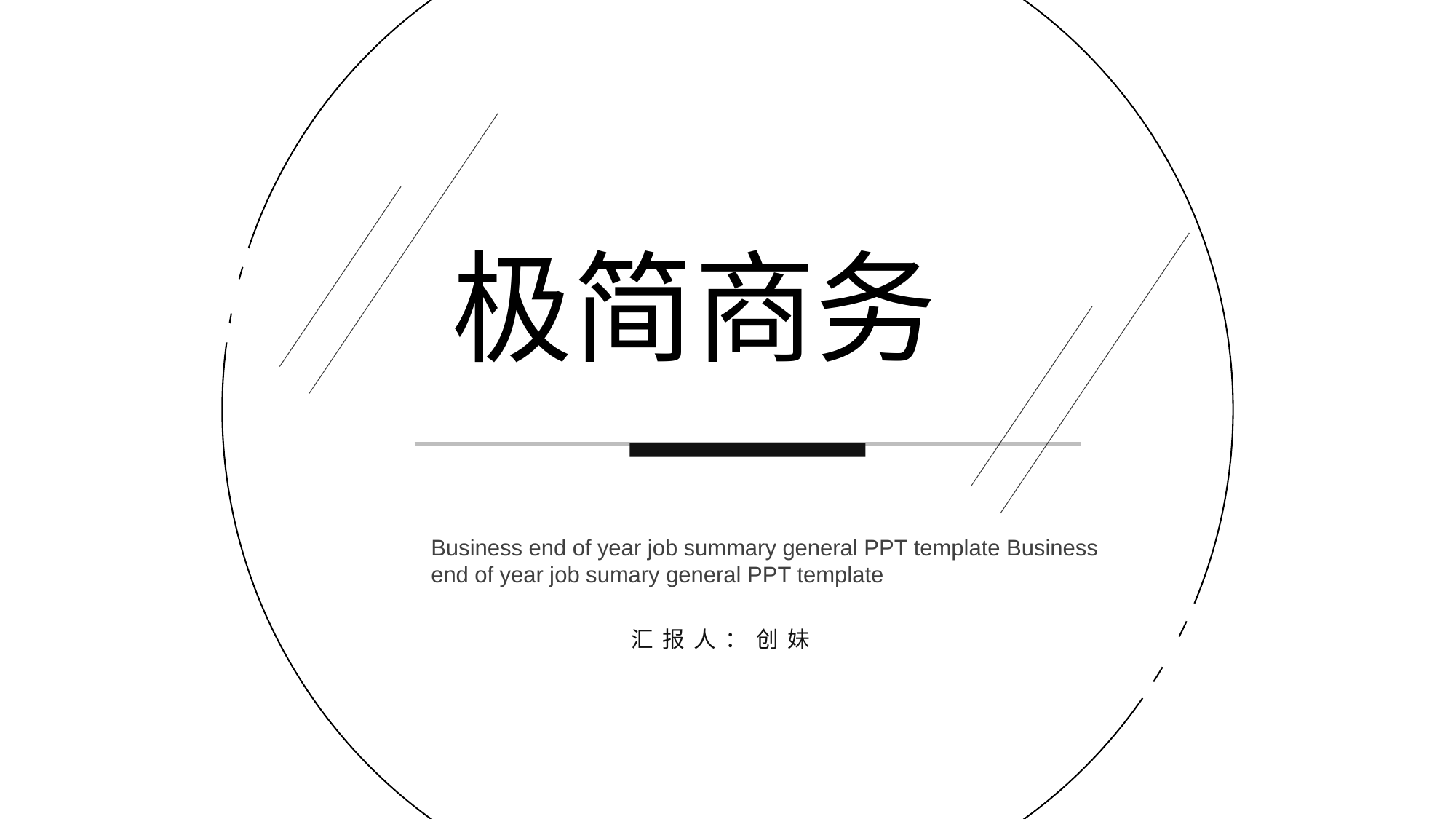

极简商务

Business end of year job summary general PPT template Business end of year job sumary general PPT template
汇报人：创妹